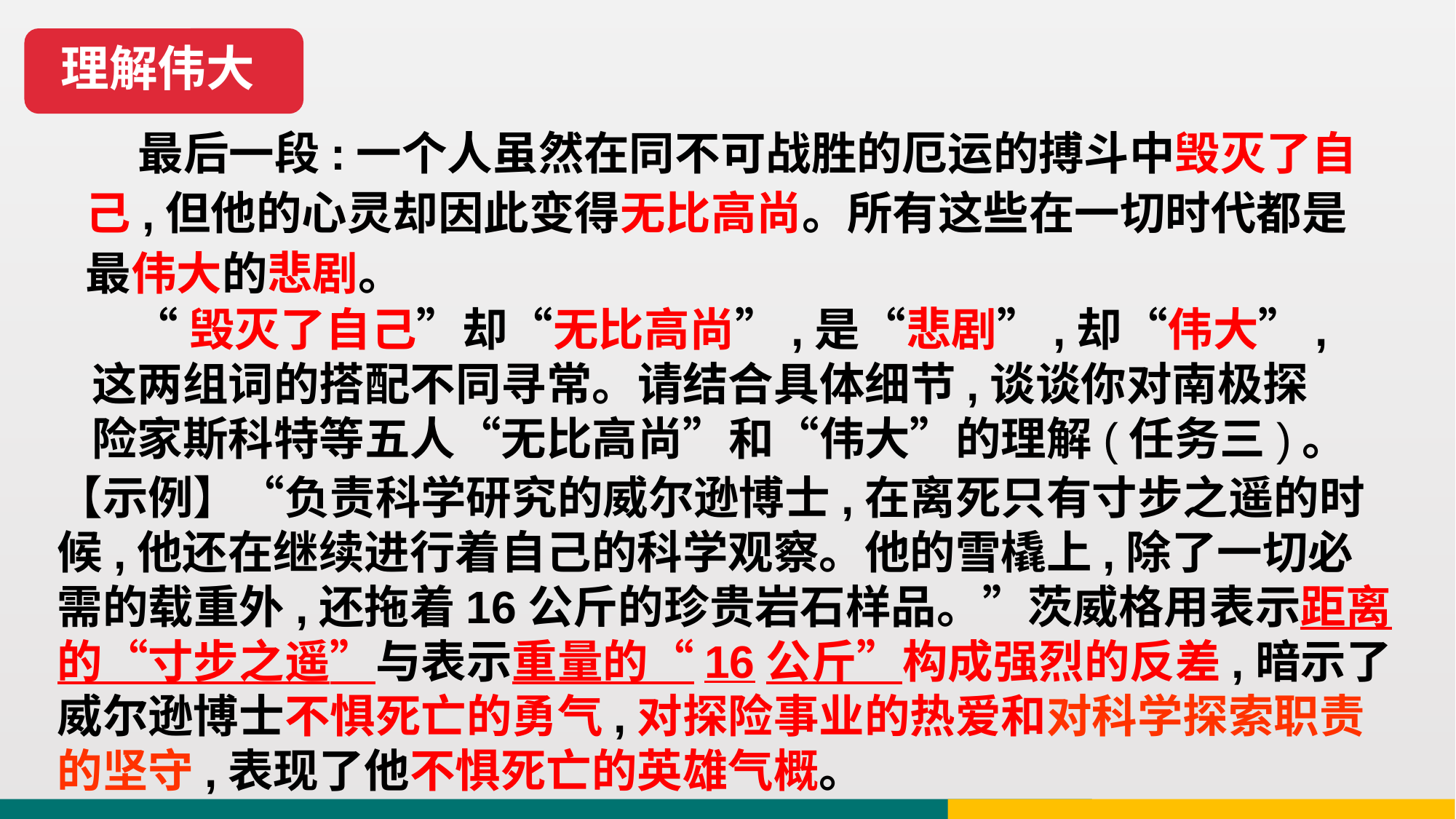

理解伟大
    最后一段:一个人虽然在同不可战胜的厄运的搏斗中毁灭了自己,但他的心灵却因此变得无比高尚。所有这些在一切时代都是最伟大的悲剧。
    “毁灭了自己”却“无比高尚”,是“悲剧”,却“伟大”,这两组词的搭配不同寻常。请结合具体细节,谈谈你对南极探险家斯科特等五人“无比高尚”和“伟大”的理解(任务三)。
【示例】“负责科学研究的威尔逊博士,在离死只有寸步之遥的时候,他还在继续进行着自己的科学观察。他的雪橇上,除了一切必需的载重外,还拖着16公斤的珍贵岩石样品。”茨威格用表示距离的“寸步之遥”与表示重量的“16公斤”构成强烈的反差,暗示了威尔逊博士不惧死亡的勇气,对探险事业的热爱和对科学探索职责的坚守,表现了他不惧死亡的英雄气概。